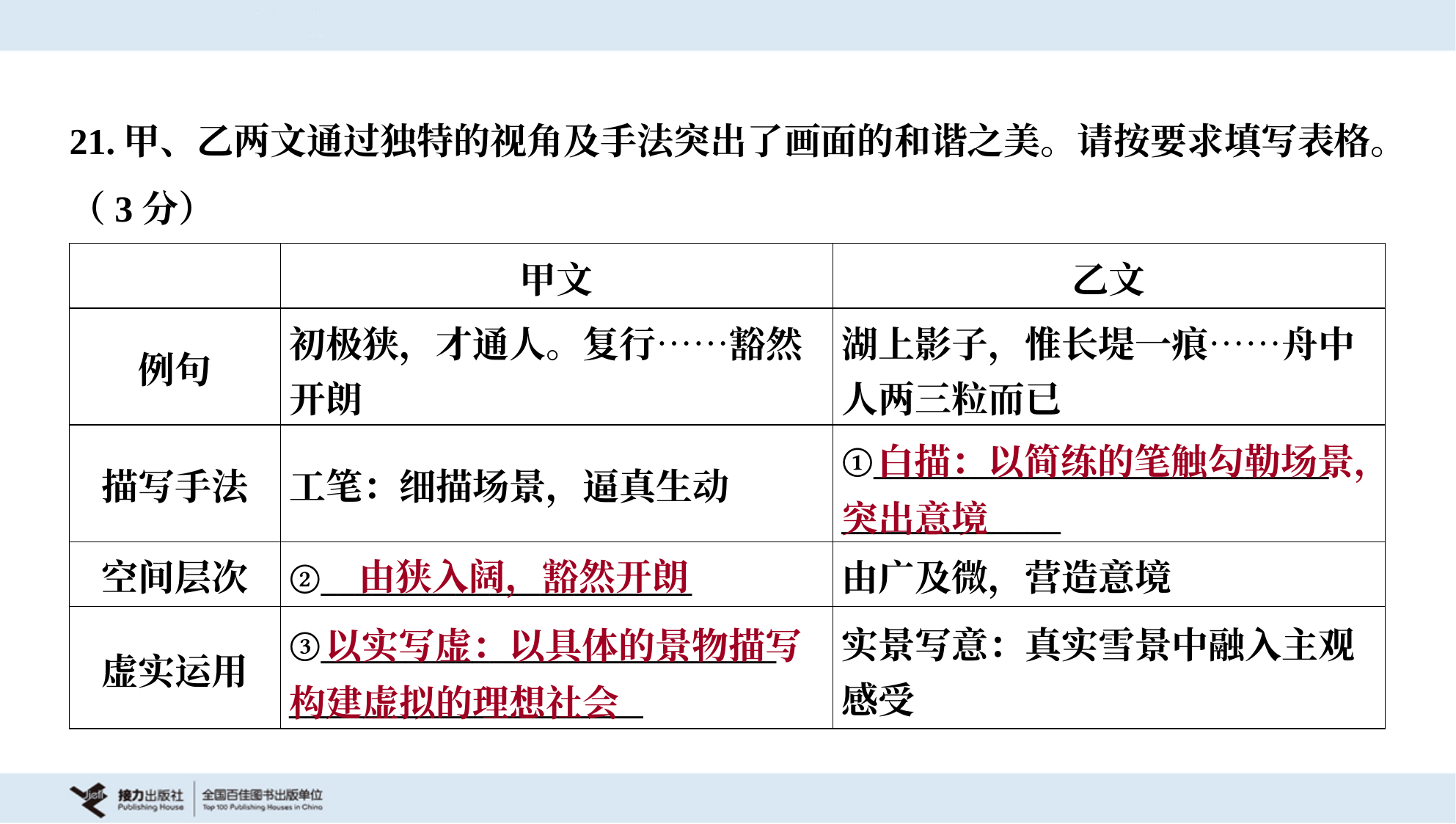

21.甲、乙两文通过独特的视角及手法突出了画面的和谐之美。请按要求填写表格。
（3分）
|  | 甲文 | 乙文 |
| --- | --- | --- |
| 例句 | 初极狭，才通人。复行……豁然 开朗 | 湖上影子，惟长堤一痕……舟中 人两三粒而已 |
| 描写手法 | 工笔：细描场景，逼真生动 | ①\_\_\_\_\_\_\_\_\_\_\_\_\_\_\_\_\_\_\_\_\_\_\_\_\_\_\_ \_\_\_\_\_\_\_\_\_\_\_\_\_ |
| 空间层次 | ②\_\_\_\_\_\_\_\_\_\_\_\_\_\_\_\_\_\_\_\_\_\_ | 由广及微，营造意境 |
| 虚实运用 | ③\_\_\_\_\_\_\_\_\_\_\_\_\_\_\_\_\_\_\_\_\_\_\_\_\_\_\_ \_\_\_\_\_\_\_\_\_\_\_\_\_\_\_\_\_\_\_\_\_ | 实景写意：真实雪景中融入主观 感受 |
   白描：以简练的笔触勾勒场景，突出意境
由狭入阔，豁然开朗
   以实写虚：以具体的景物描写构建虚拟的理想社会